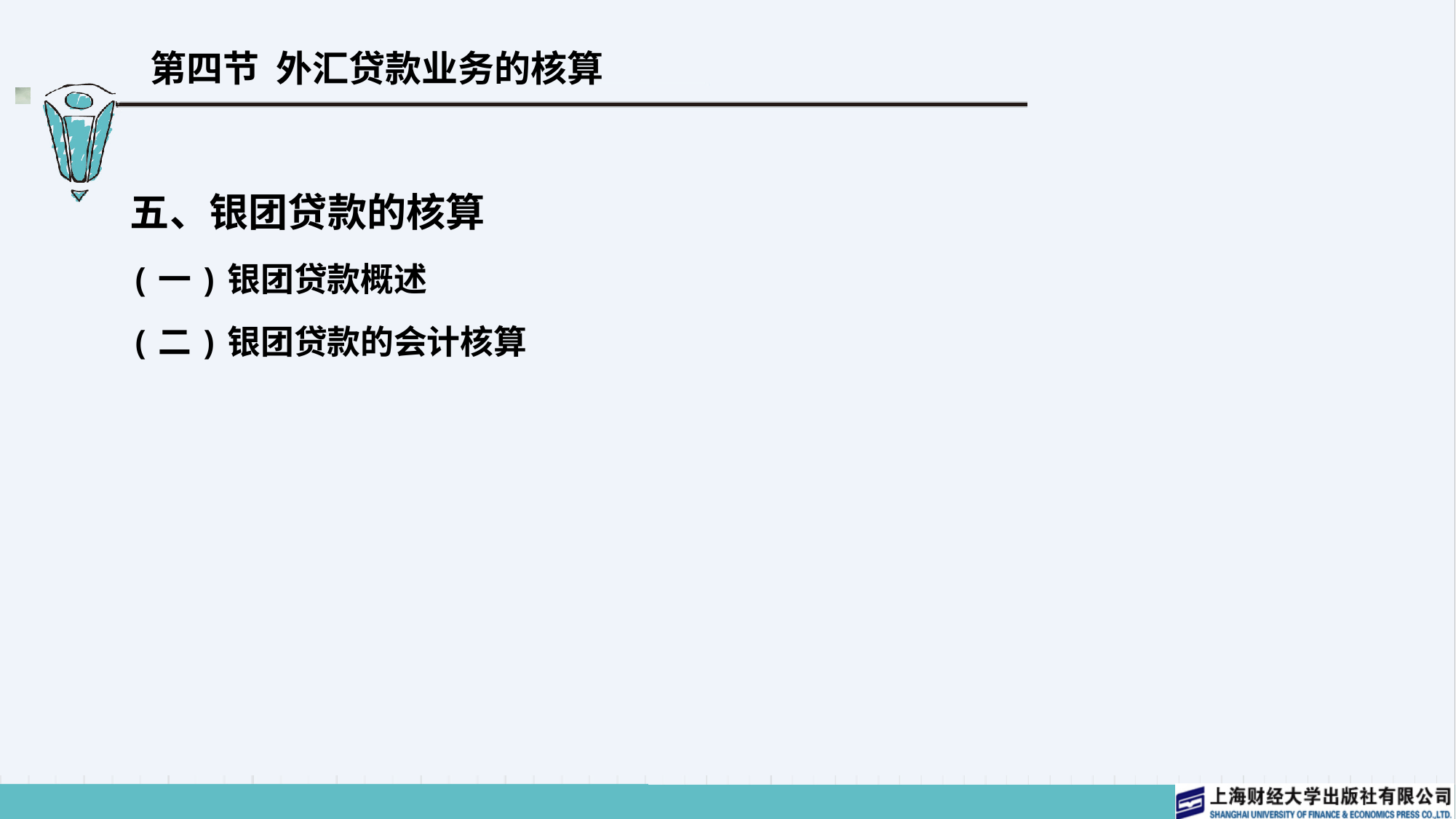

# 第四节  外汇贷款业务的核算
五、银团贷款的核算
(一)银团贷款概述
(二)银团贷款的会计核算